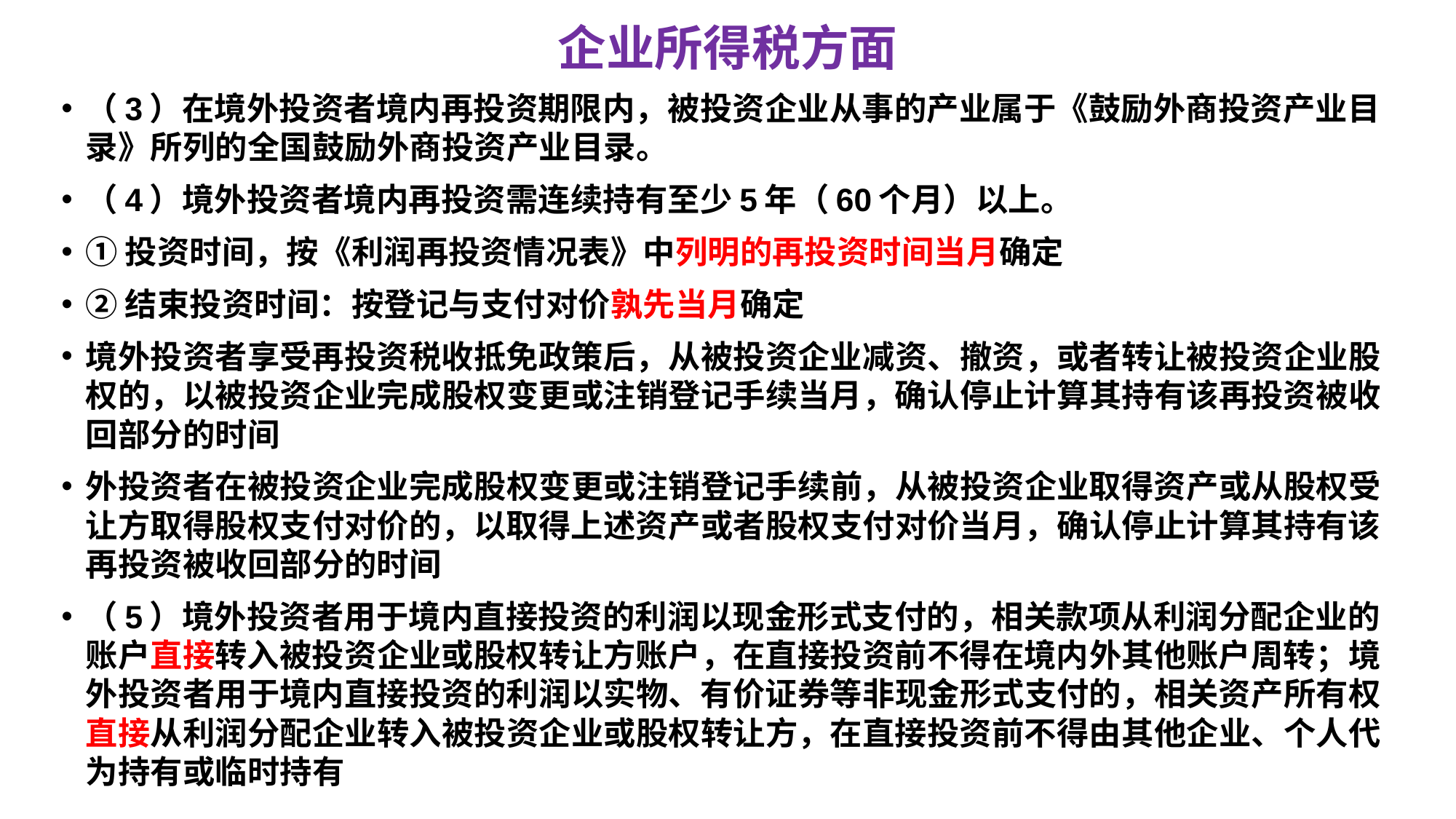

# 企业所得税方面
（3）在境外投资者境内再投资期限内，被投资企业从事的产业属于《鼓励外商投资产业目录》所列的全国鼓励外商投资产业目录。
（4）境外投资者境内再投资需连续持有至少5年（60个月）以上。
①投资时间，按《利润再投资情况表》中列明的再投资时间当月确定
②结束投资时间：按登记与支付对价孰先当月确定
境外投资者享受再投资税收抵免政策后，从被投资企业减资、撤资，或者转让被投资企业股权的，以被投资企业完成股权变更或注销登记手续当月，确认停止计算其持有该再投资被收回部分的时间
外投资者在被投资企业完成股权变更或注销登记手续前，从被投资企业取得资产或从股权受让方取得股权支付对价的，以取得上述资产或者股权支付对价当月，确认停止计算其持有该再投资被收回部分的时间
（5）境外投资者用于境内直接投资的利润以现金形式支付的，相关款项从利润分配企业的账户直接转入被投资企业或股权转让方账户，在直接投资前不得在境内外其他账户周转；境外投资者用于境内直接投资的利润以实物、有价证券等非现金形式支付的，相关资产所有权直接从利润分配企业转入被投资企业或股权转让方，在直接投资前不得由其他企业、个人代为持有或临时持有